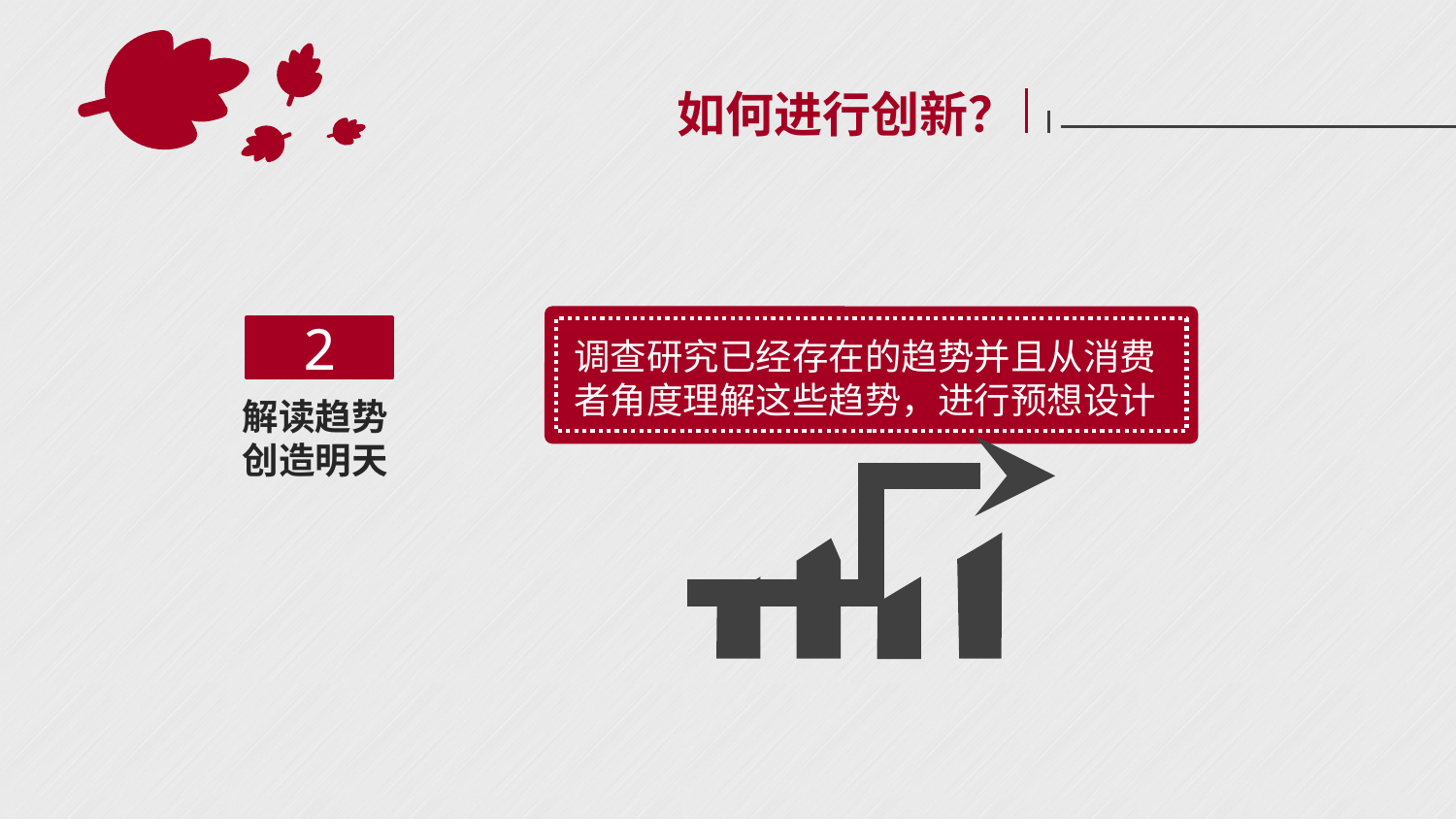

如何进行创新？

调查研究已经存在的趋势并且从消费者角度理解这些趋势，进行预想设计。
调查研究已经存在的趋势并且从消费者角度理解这些趋势，进行预想设计
2
解读趋势创造明天